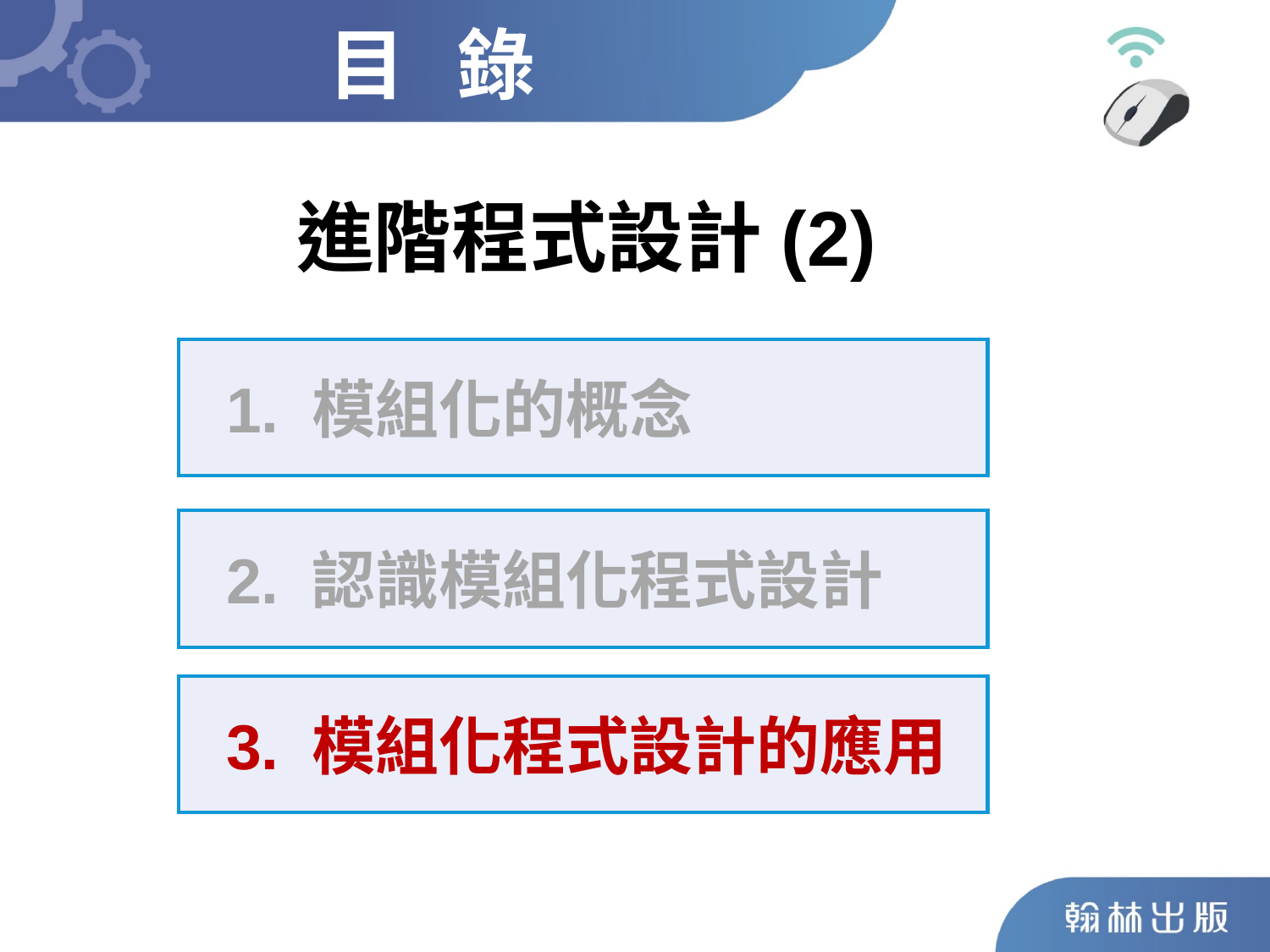

目   錄
進階程式設計(2)
  1. 模組化的概念
  2. 認識模組化程式設計
  3. 模組化程式設計的應用